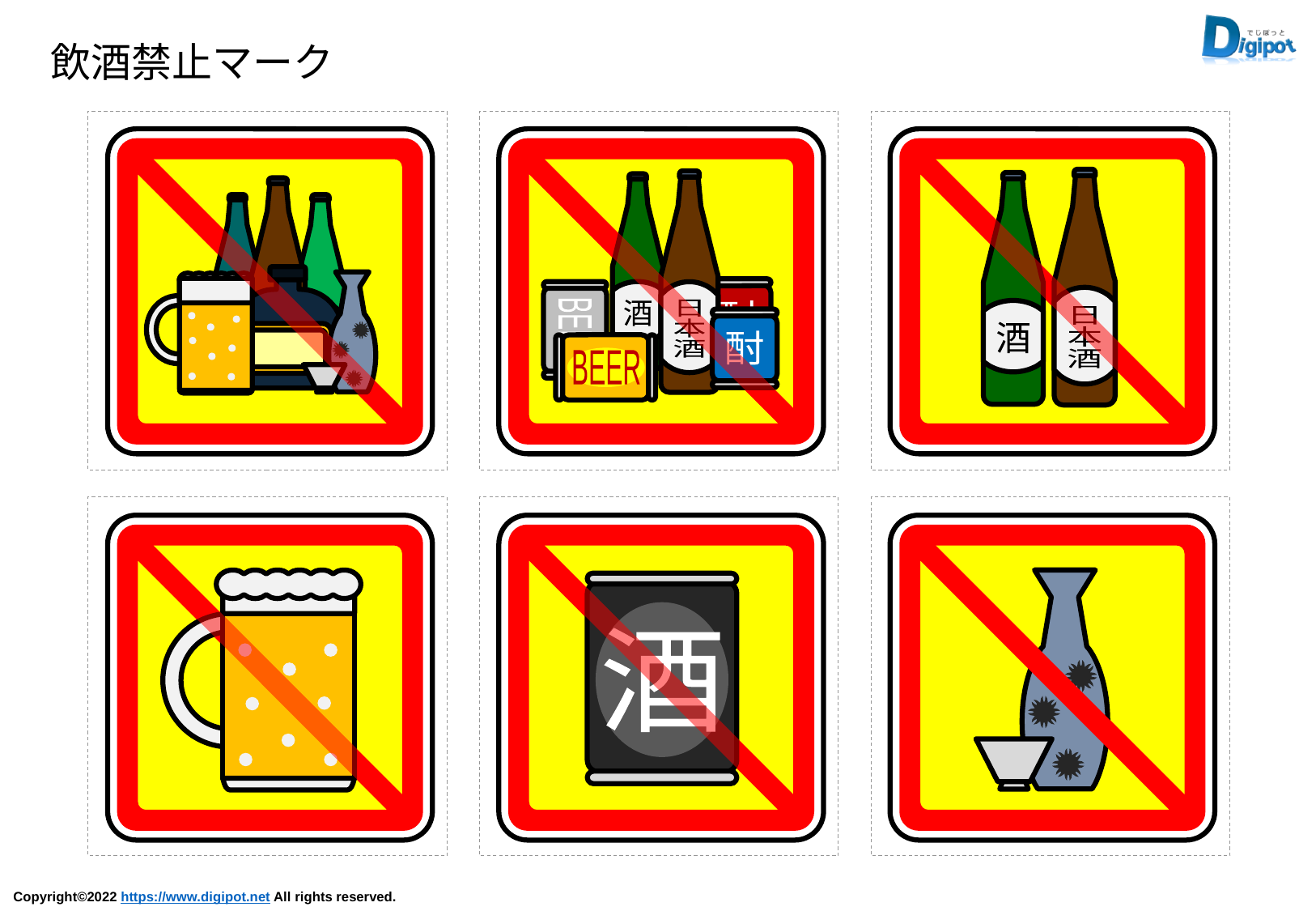

飲酒禁止マーク

日
本
酒

酒

酎

BEER

酎

BEER

日
本
酒

酒

酒